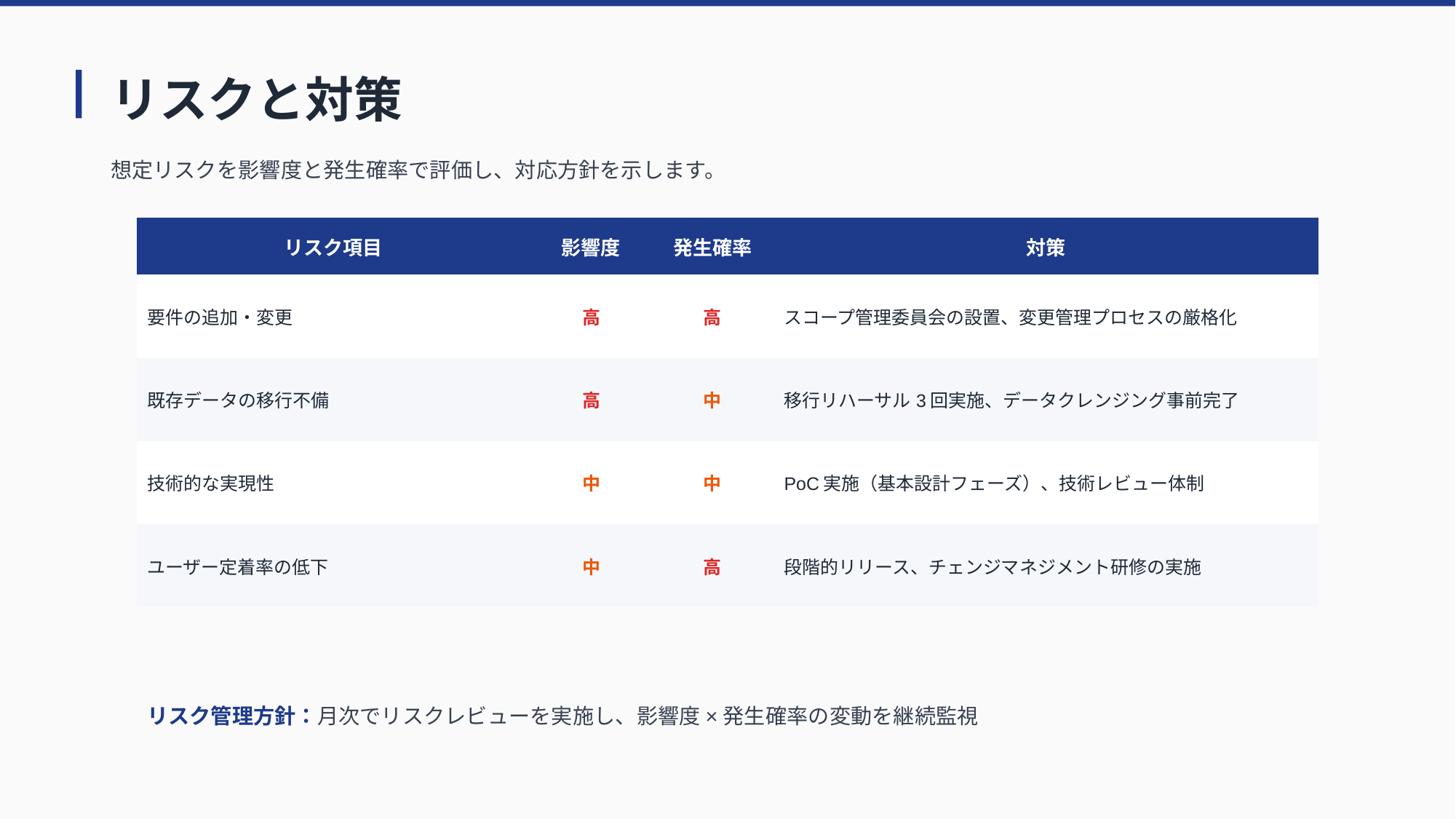

# リスクと対策

想定リスクを影響度と発生確率で評価し、対応方針を示します。
| リスク項目 | 影響度 | 発生確率 | 対策 |
| --- | --- | --- | --- |
| 要件の追加・変更 | 高 | 高 | スコープ管理委員会の設置、変更管理プロセスの厳格化 |
| 既存データの移行不備 | 高 | 中 | 移行リハーサル3回実施、データクレンジング事前完了 |
| 技術的な実現性 | 中 | 中 | PoC実施（基本設計フェーズ）、技術レビュー体制 |
| ユーザー定着率の低下 | 中 | 高 | 段階的リリース、チェンジマネジメント研修の実施 |
リスク管理方針：月次でリスクレビューを実施し、影響度×発生確率の変動を継続監視